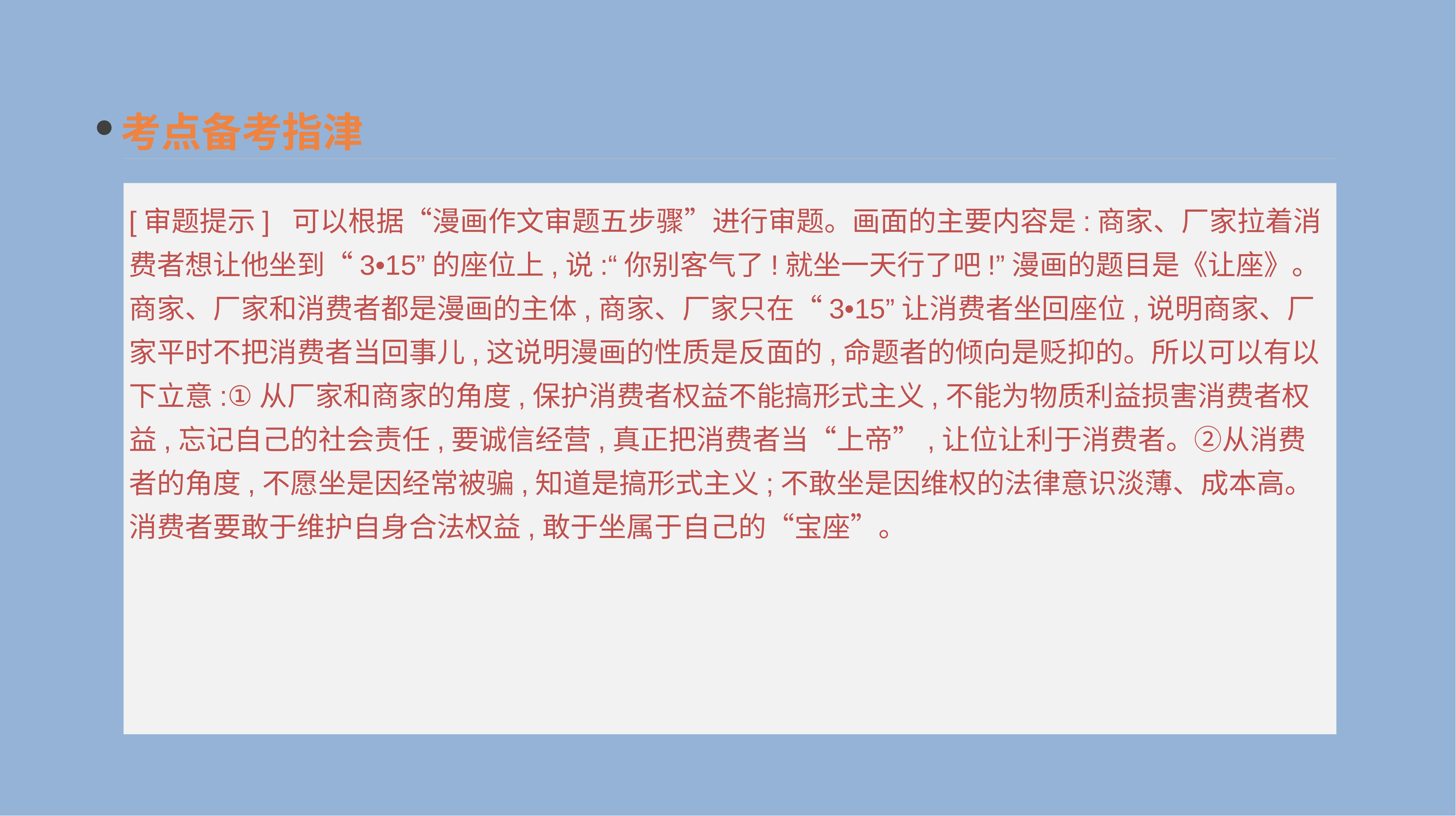

考点备考指津

[审题提示]  可以根据“漫画作文审题五步骤”进行审题。画面的主要内容是:商家、厂家拉着消费者想让他坐到“3•15”的座位上,说:“你别客气了!就坐一天行了吧!”漫画的题目是《让座》。商家、厂家和消费者都是漫画的主体,商家、厂家只在“3•15”让消费者坐回座位,说明商家、厂家平时不把消费者当回事儿,这说明漫画的性质是反面的,命题者的倾向是贬抑的。所以可以有以下立意:①从厂家和商家的角度,保护消费者权益不能搞形式主义,不能为物质利益损害消费者权益,忘记自己的社会责任,要诚信经营,真正把消费者当“上帝”,让位让利于消费者。②从消费者的角度,不愿坐是因经常被骗,知道是搞形式主义;不敢坐是因维权的法律意识淡薄、成本高。消费者要敢于维护自身合法权益,敢于坐属于自己的“宝座”。